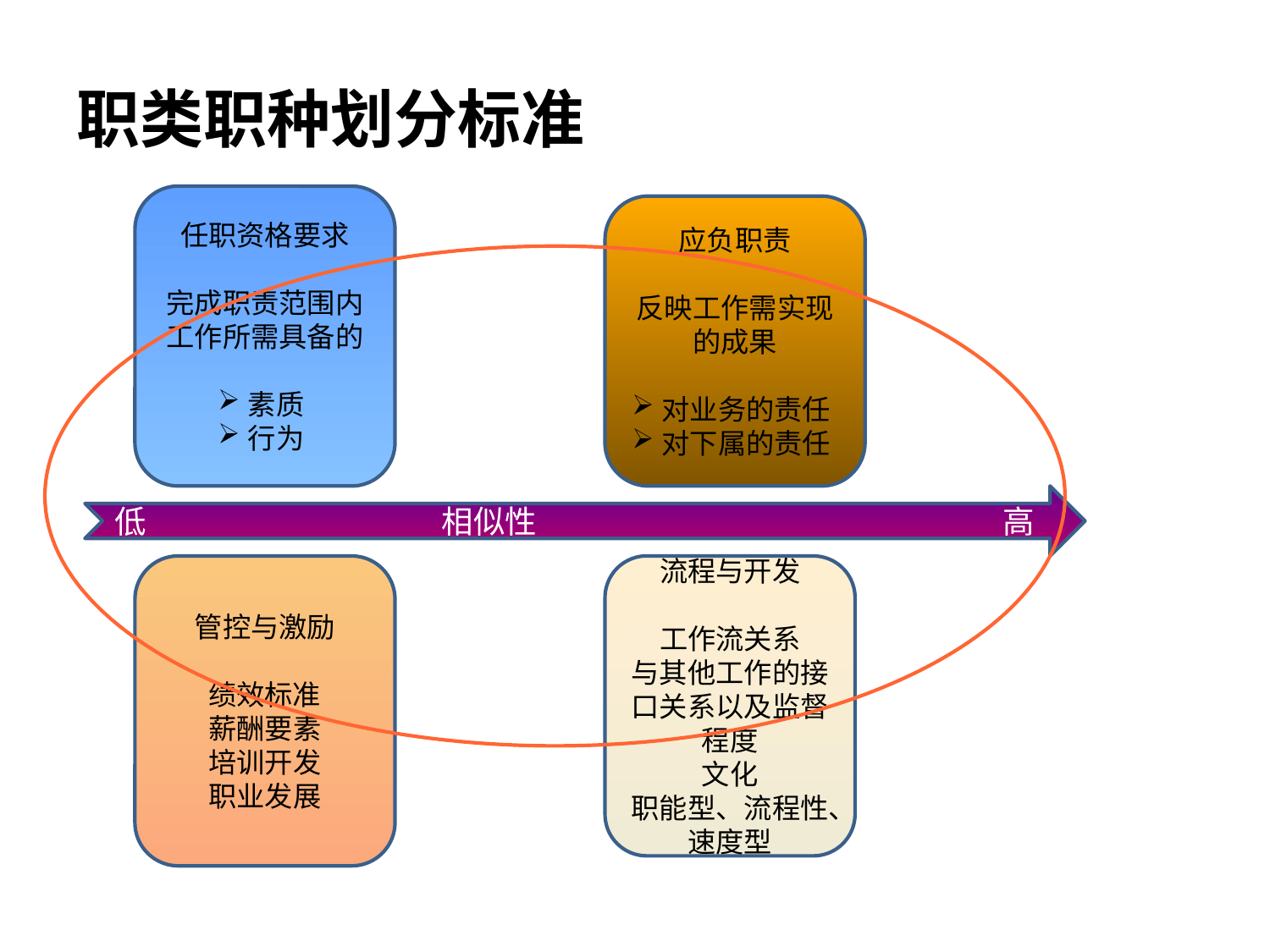

# 职类职种划分标准
任职资格要求

完成职责范围内工作所需具备的

素质
行为
应负职责

反映工作需实现的成果

对业务的责任
对下属的责任

低                                         相似性                                                                 高
管控与激励

绩效标准
薪酬要素
培训开发
职业发展
流程与开发

工作流关系
与其他工作的接口关系以及监督程度
文化
职能型、流程性、速度型